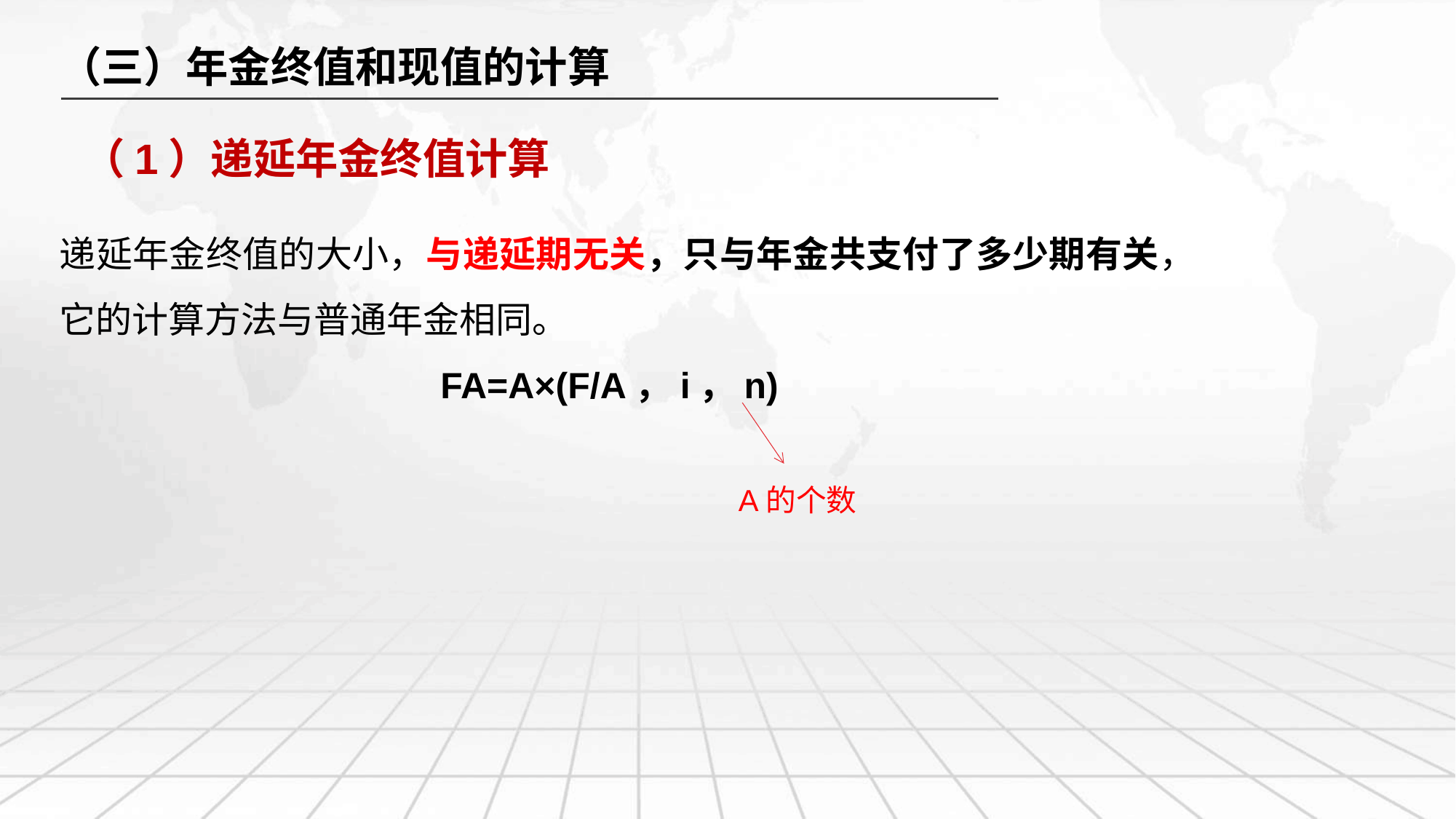

（三）年金终值和现值的计算
（1）递延年金终值计算
递延年金终值的大小，与递延期无关，只与年金共支付了多少期有关，它的计算方法与普通年金相同。
FA=A×(F/A，i，n)

A的个数